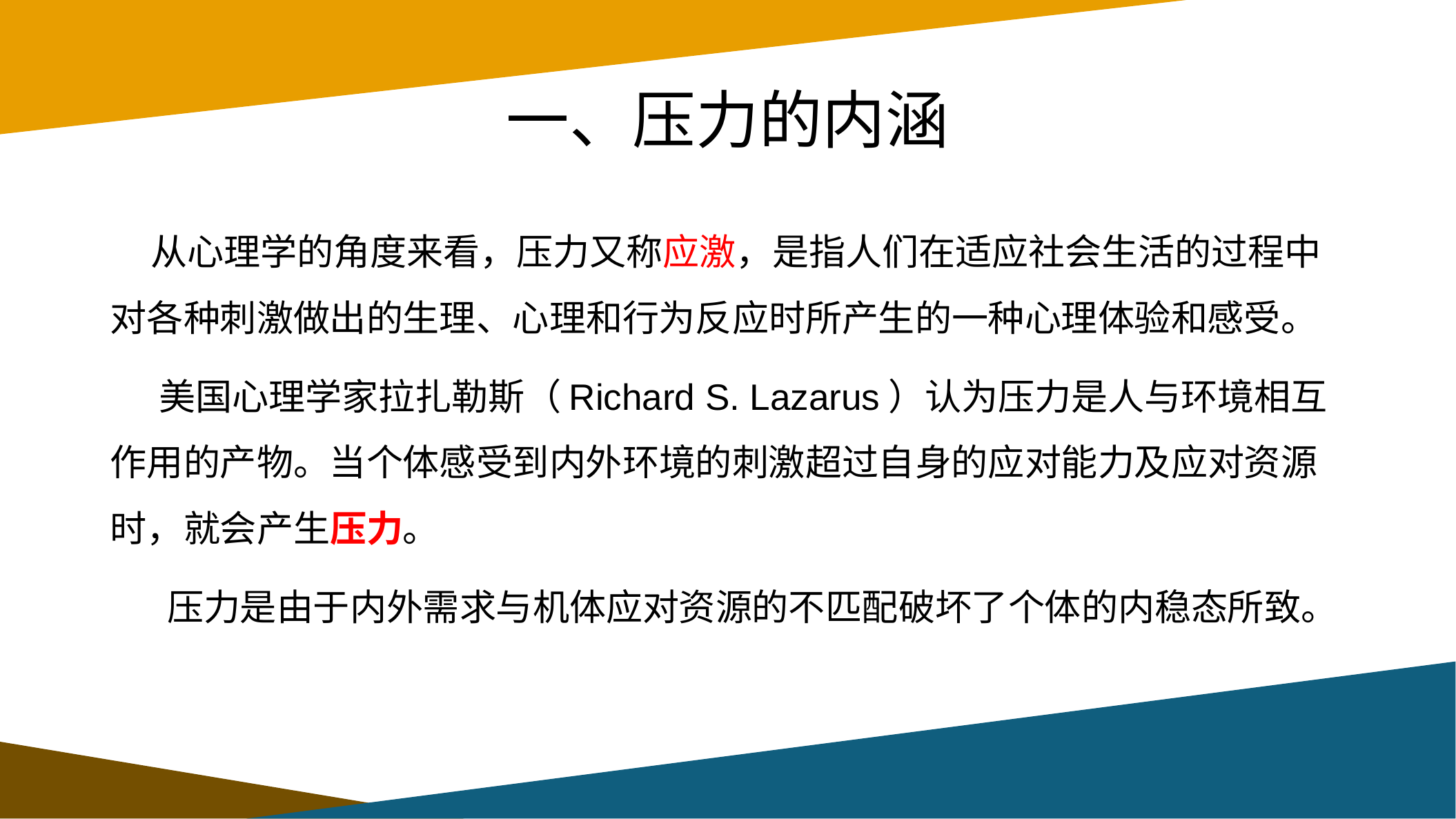

# 一、压力的内涵
    从心理学的角度来看，压力又称应激，是指人们在适应社会生活的过程中对各种刺激做出的生理、心理和行为反应时所产生的一种心理体验和感受。
     美国心理学家拉扎勒斯（Richard S. Lazarus）认为压力是人与环境相互作用的产物。当个体感受到内外环境的刺激超过自身的应对能力及应对资源时，就会产生压力。
      压力是由于内外需求与机体应对资源的不匹配破坏了个体的内稳态所致。